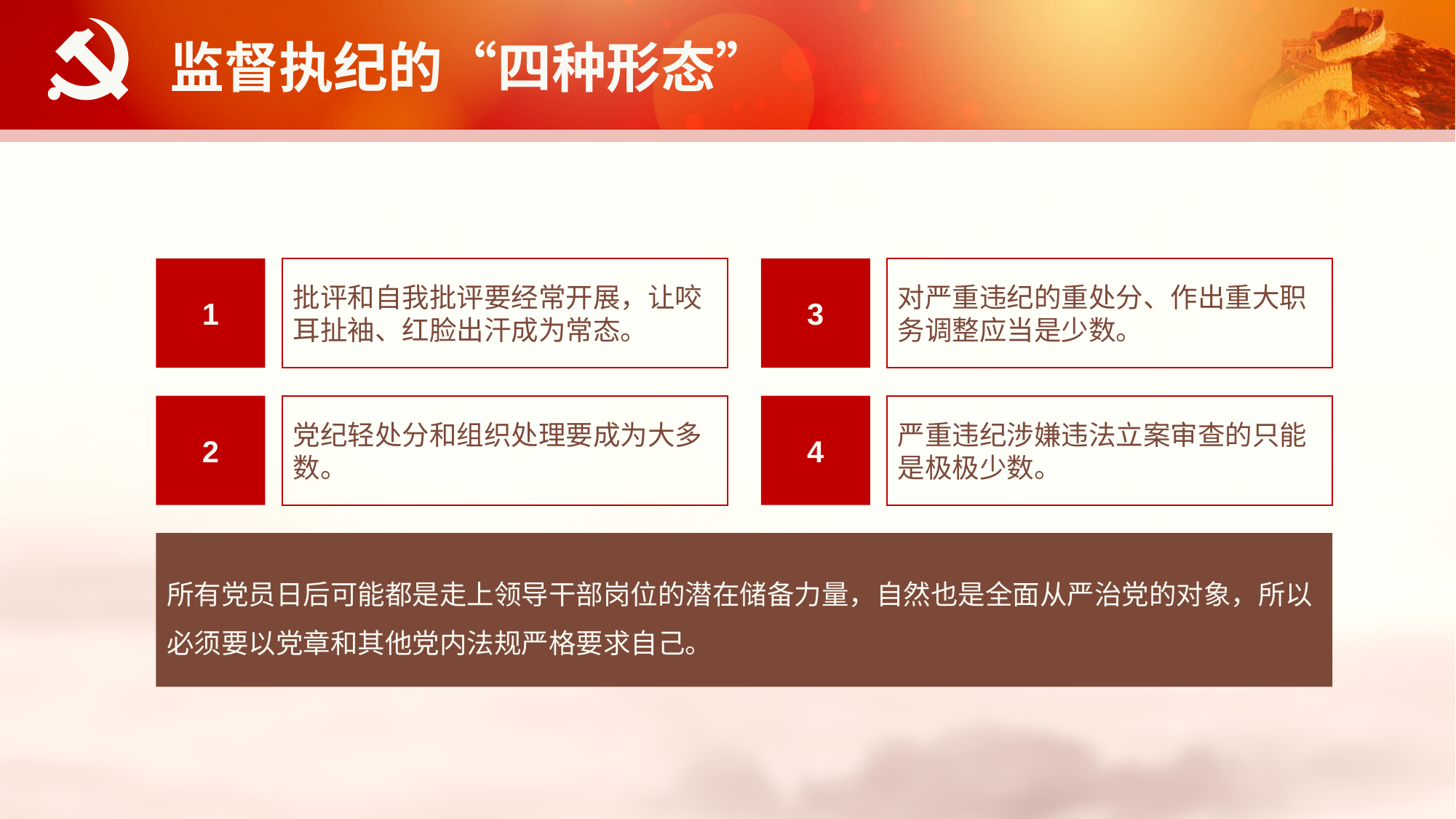

监督执纪的“四种形态”
1
批评和自我批评要经常开展，让咬耳扯袖、红脸出汗成为常态。
3
对严重违纪的重处分、作出重大职务调整应当是少数。
2
党纪轻处分和组织处理要成为大多数。
4
严重违纪涉嫌违法立案审查的只能是极极少数。
所有党员日后可能都是走上领导干部岗位的潜在储备力量，自然也是全面从严治党的对象，所以必须要以党章和其他党内法规严格要求自己。
延时符